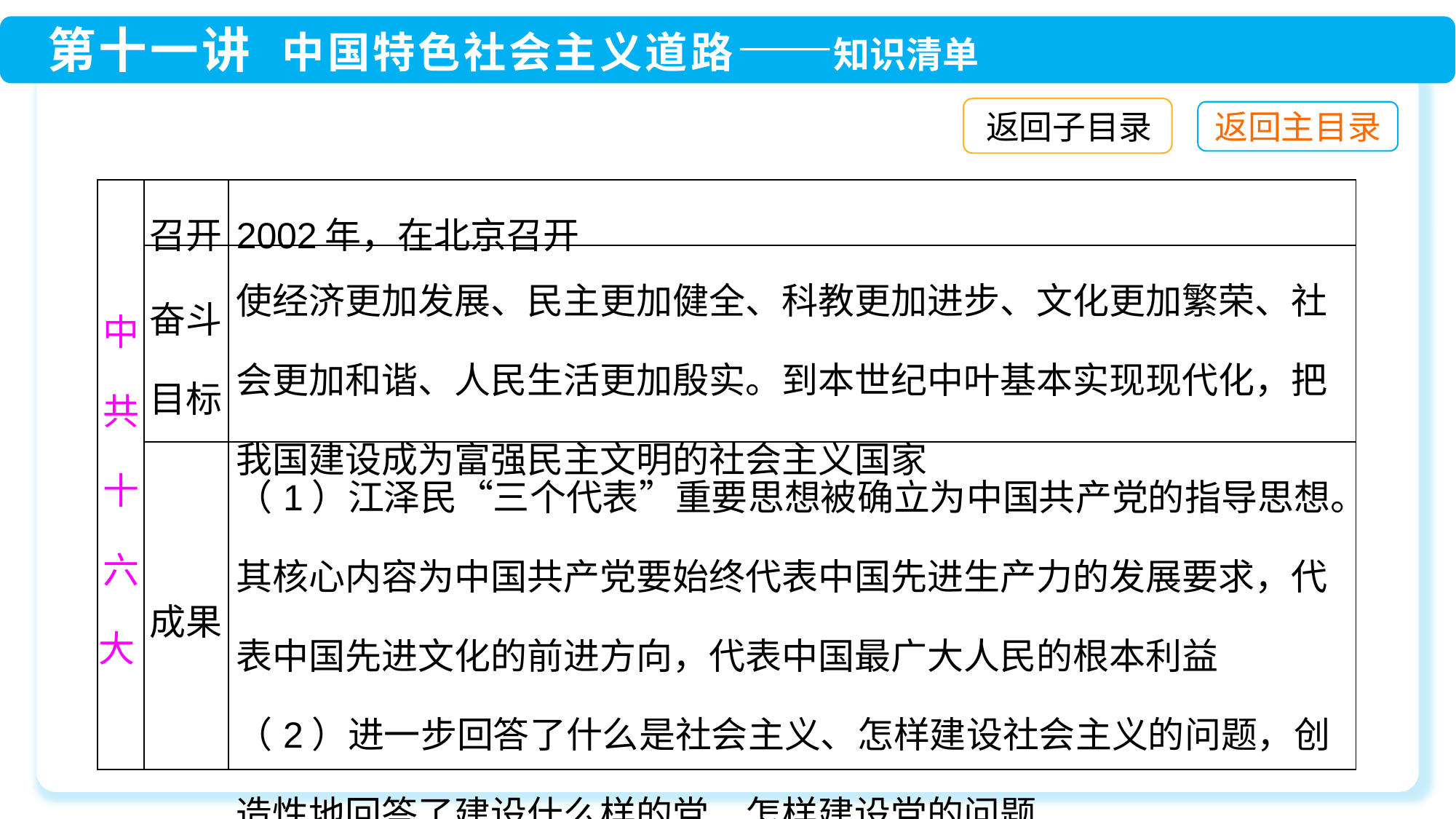

返回子目录
| 中共十六大 | 召开 | 2002年，在北京召开 |
| --- | --- | --- |
|  | 奋斗目标 | 使经济更加发展、民主更加健全、科教更加进步、文化更加繁荣、社会更加和谐、人民生活更加殷实。到本世纪中叶基本实现现代化，把我国建设成为富强民主文明的社会主义国家 |
|  | 成果 | （1）江泽民“三个代表”重要思想被确立为中国共产党的指导思想。其核心内容为中国共产党要始终代表中国先进生产力的发展要求，代表中国先进文化的前进方向，代表中国最广大人民的根本利益 （2）进一步回答了什么是社会主义、怎样建设社会主义的问题，创造性地回答了建设什么样的党、怎样建设党的问题 |